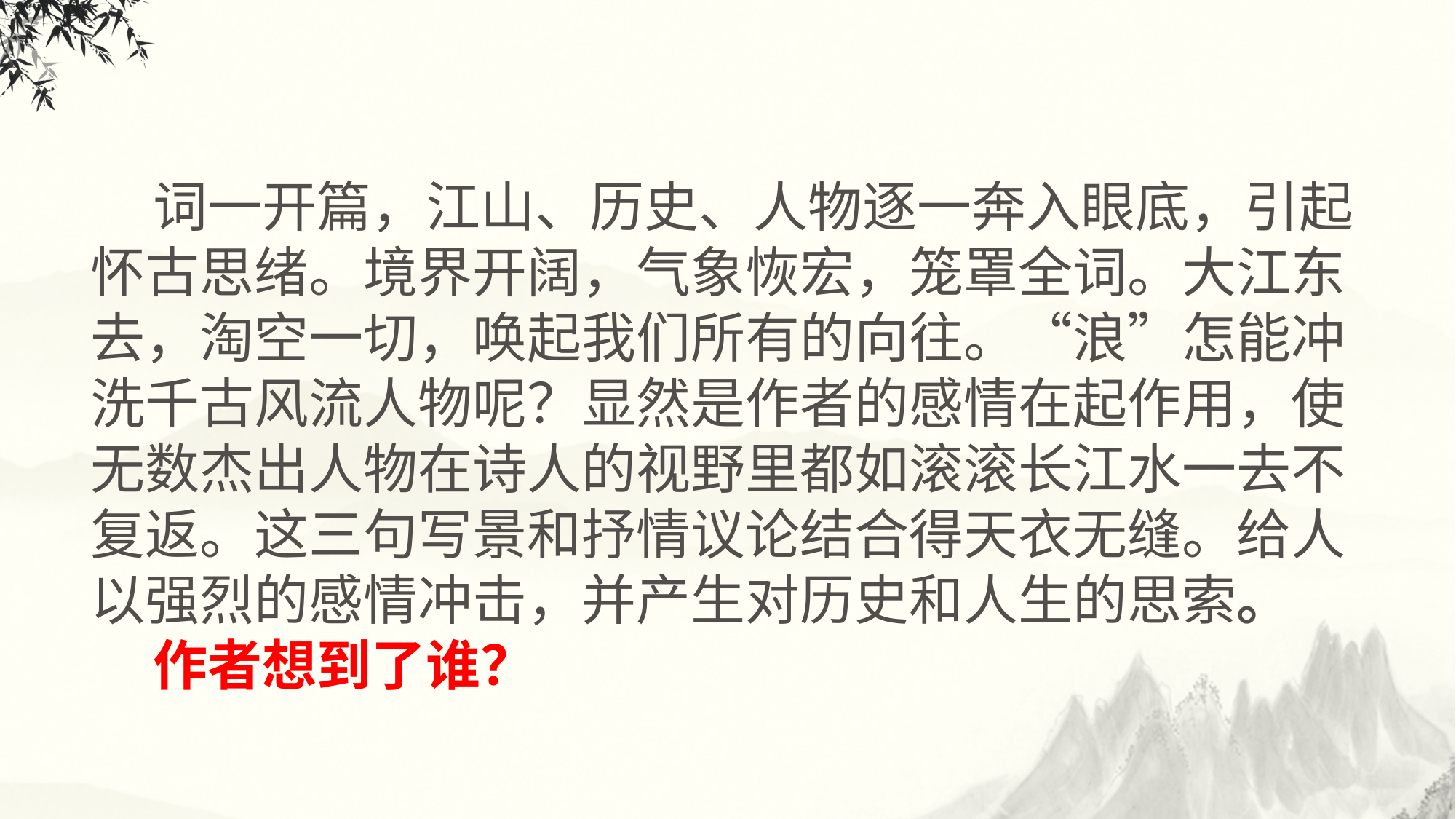

词一开篇，江山、历史、人物逐一奔入眼底，引起怀古思绪。境界开阔，气象恢宏，笼罩全词。大江东去，淘空一切，唤起我们所有的向往。“浪”怎能冲洗千古风流人物呢？显然是作者的感情在起作用，使无数杰出人物在诗人的视野里都如滚滚长江水一去不复返。这三句写景和抒情议论结合得天衣无缝。给人以强烈的感情冲击，并产生对历史和人生的思索。
    作者想到了谁？